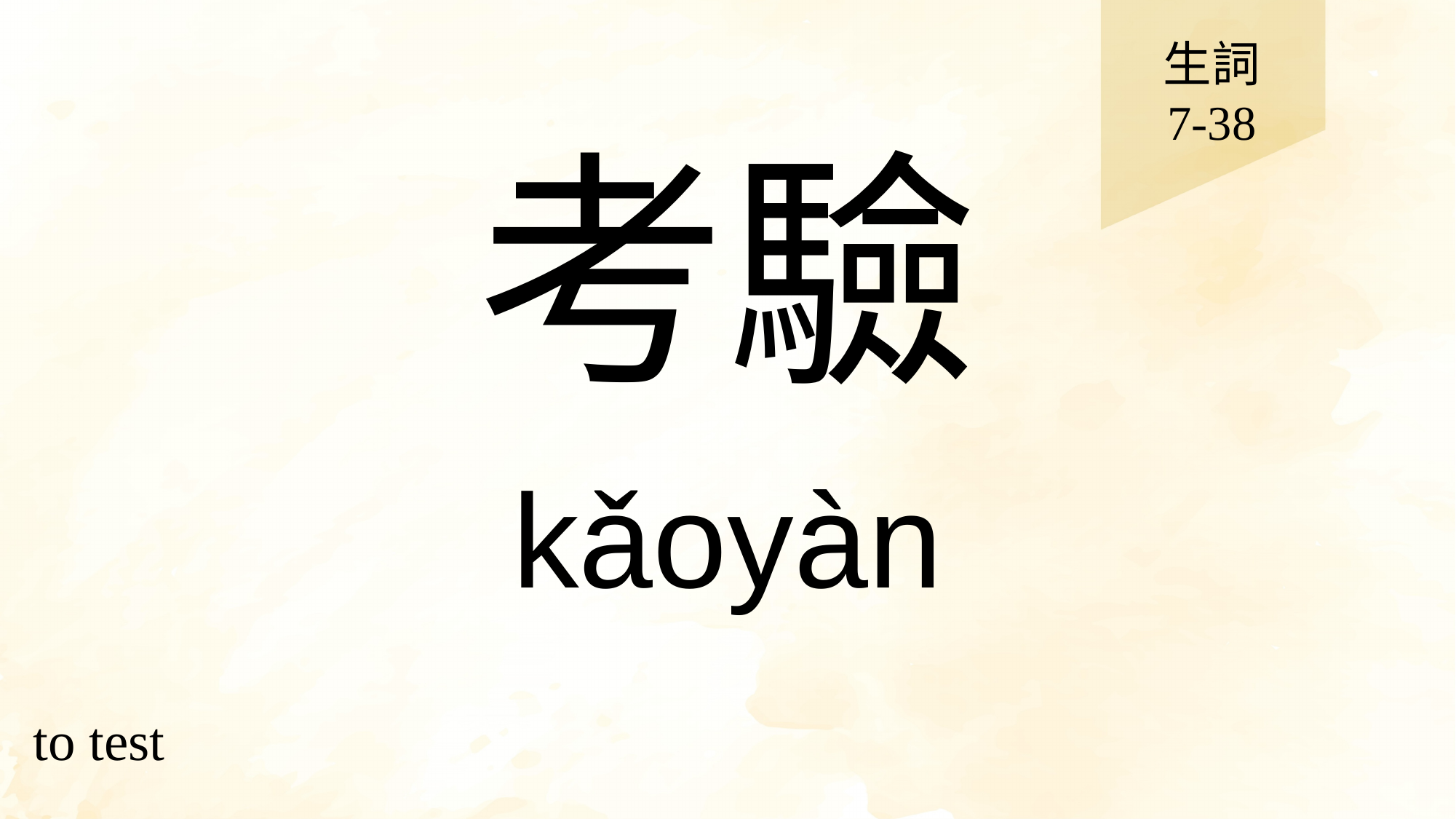

生詞
7-38
# 考驗
kǎoyàn
to test